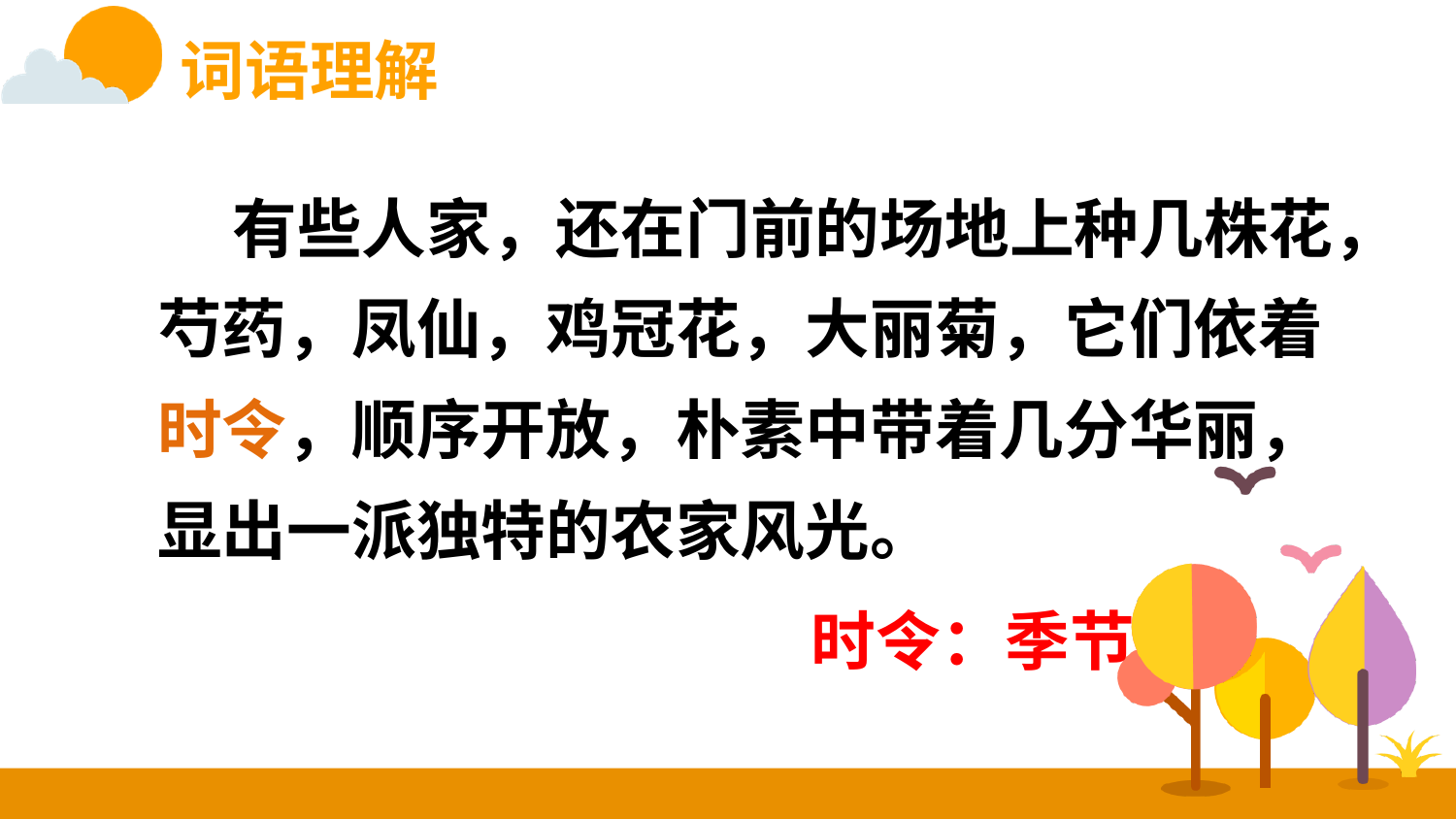

词语理解
    有些人家，还在门前的场地上种几株花，芍药，凤仙，鸡冠花，大丽菊，它们依着时令，顺序开放，朴素中带着几分华丽，显出一派独特的农家风光。
时令：季节